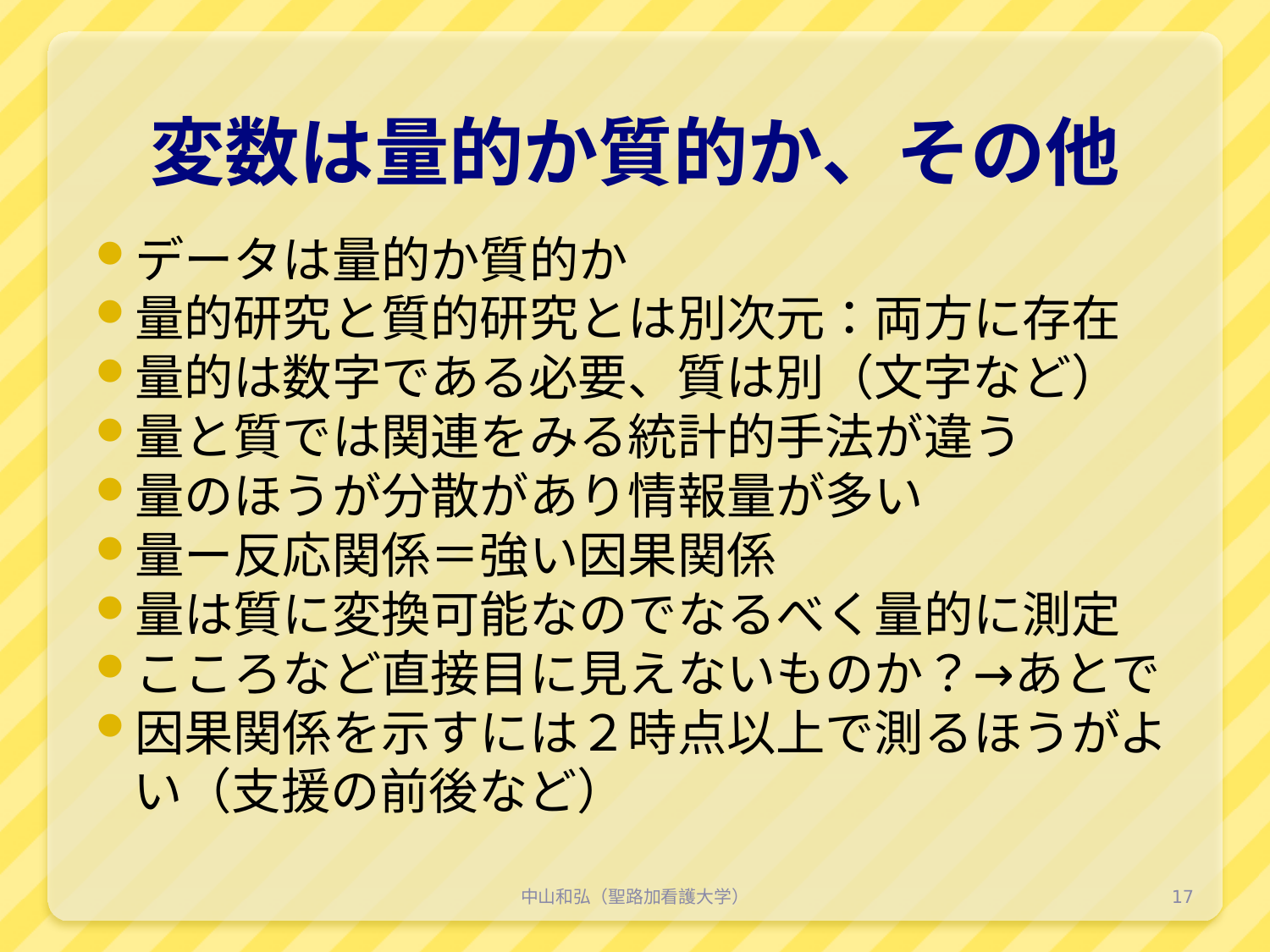

# 変数は量的か質的か、その他
データは量的か質的か
量的研究と質的研究とは別次元：両方に存在
量的は数字である必要、質は別（文字など）
量と質では関連をみる統計的手法が違う
量のほうが分散があり情報量が多い
量ー反応関係＝強い因果関係
量は質に変換可能なのでなるべく量的に測定
こころなど直接目に見えないものか？→あとで
因果関係を示すには２時点以上で測るほうがよい（支援の前後など）
中山和弘（聖路加看護大学）
17